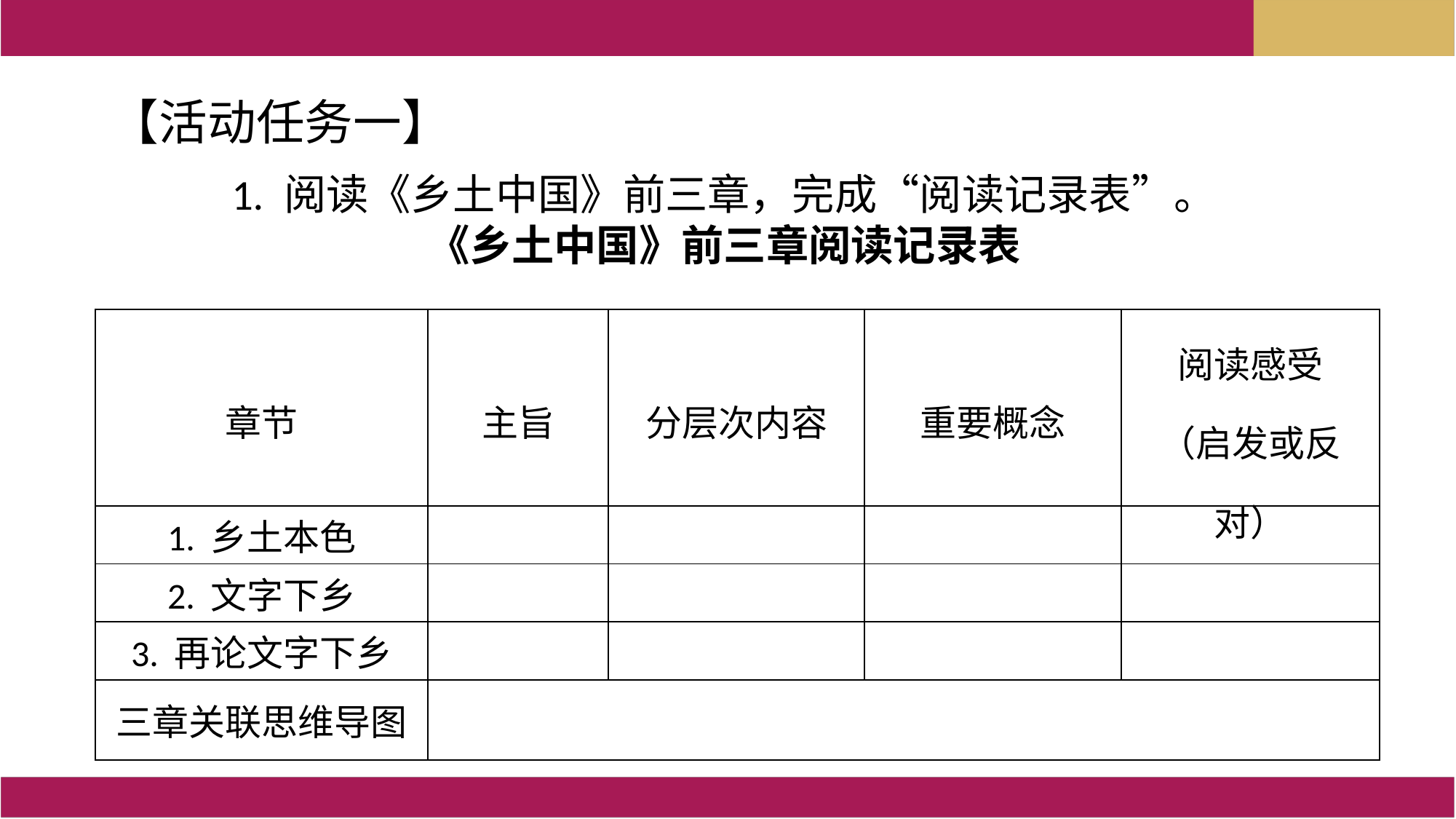

【活动任务一】
1. 阅读《乡土中国》前三章，完成“阅读记录表”。
《乡土中国》前三章阅读记录表
| 章节 | 主旨 | 分层次内容 | 重要概念 | 阅读感受 （启发或反对） |
| --- | --- | --- | --- | --- |
| 1. 乡土本色 |  |  |  |  |
| 2. 文字下乡 |  |  |  |  |
| 3. 再论文字下乡 |  |  |  |  |
| 三章关联思维导图 |  |  |  |  |